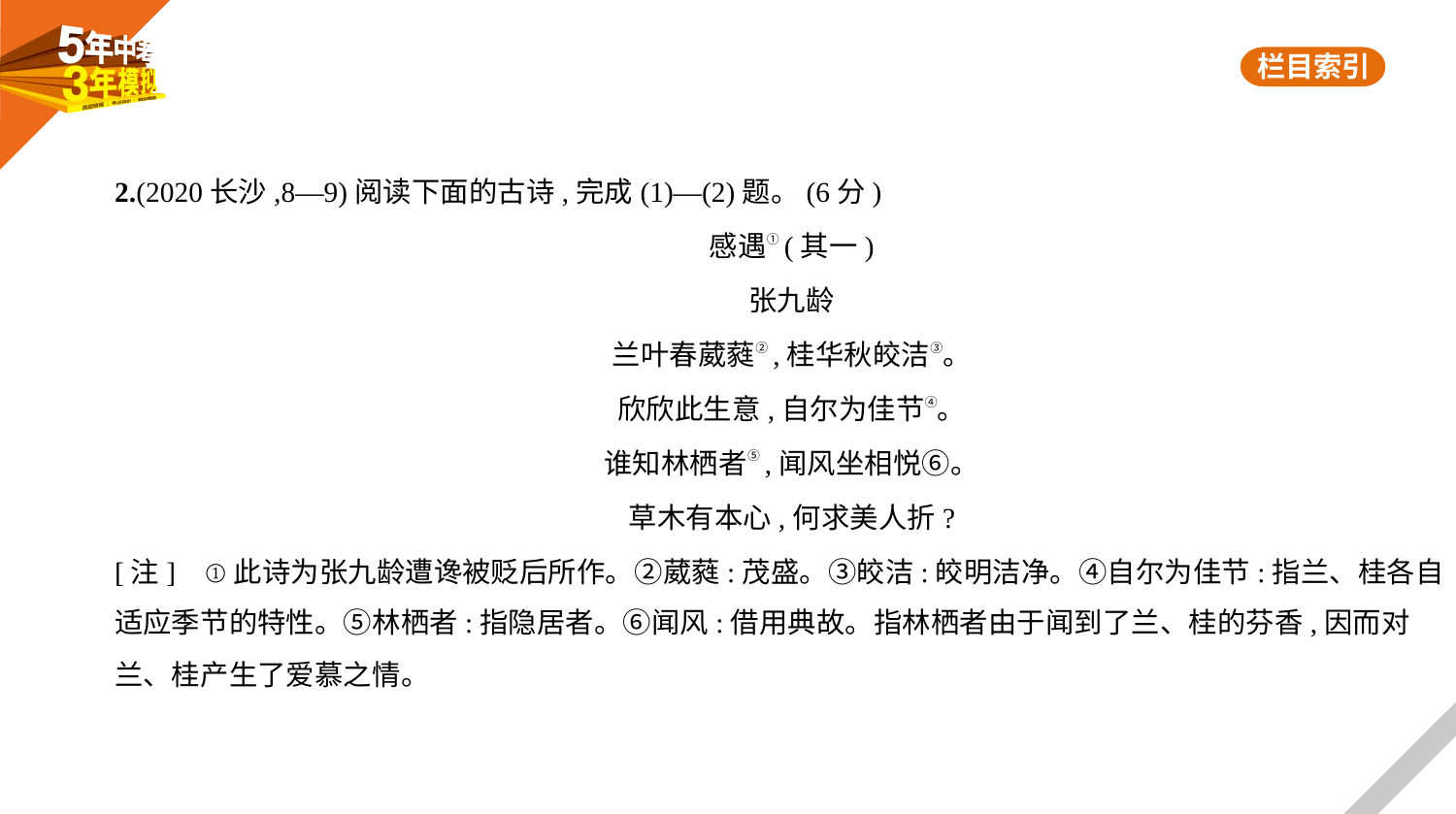

2.(2020长沙,8—9)阅读下面的古诗,完成(1)—(2)题。(6分)
感遇①(其一)
张九龄
兰叶春葳蕤②,桂华秋皎洁③。
欣欣此生意,自尔为佳节④。
谁知林栖者⑤,闻风坐相悦⑥。
草木有本心,何求美人折?
[注]    ①此诗为张九龄遭谗被贬后所作。②葳蕤:茂盛。③皎洁:皎明洁净。④自尔为佳节:指兰、桂各自
适应季节的特性。⑤林栖者:指隐居者。⑥闻风:借用典故。指林栖者由于闻到了兰、桂的芬香,因而对
兰、桂产生了爱慕之情。